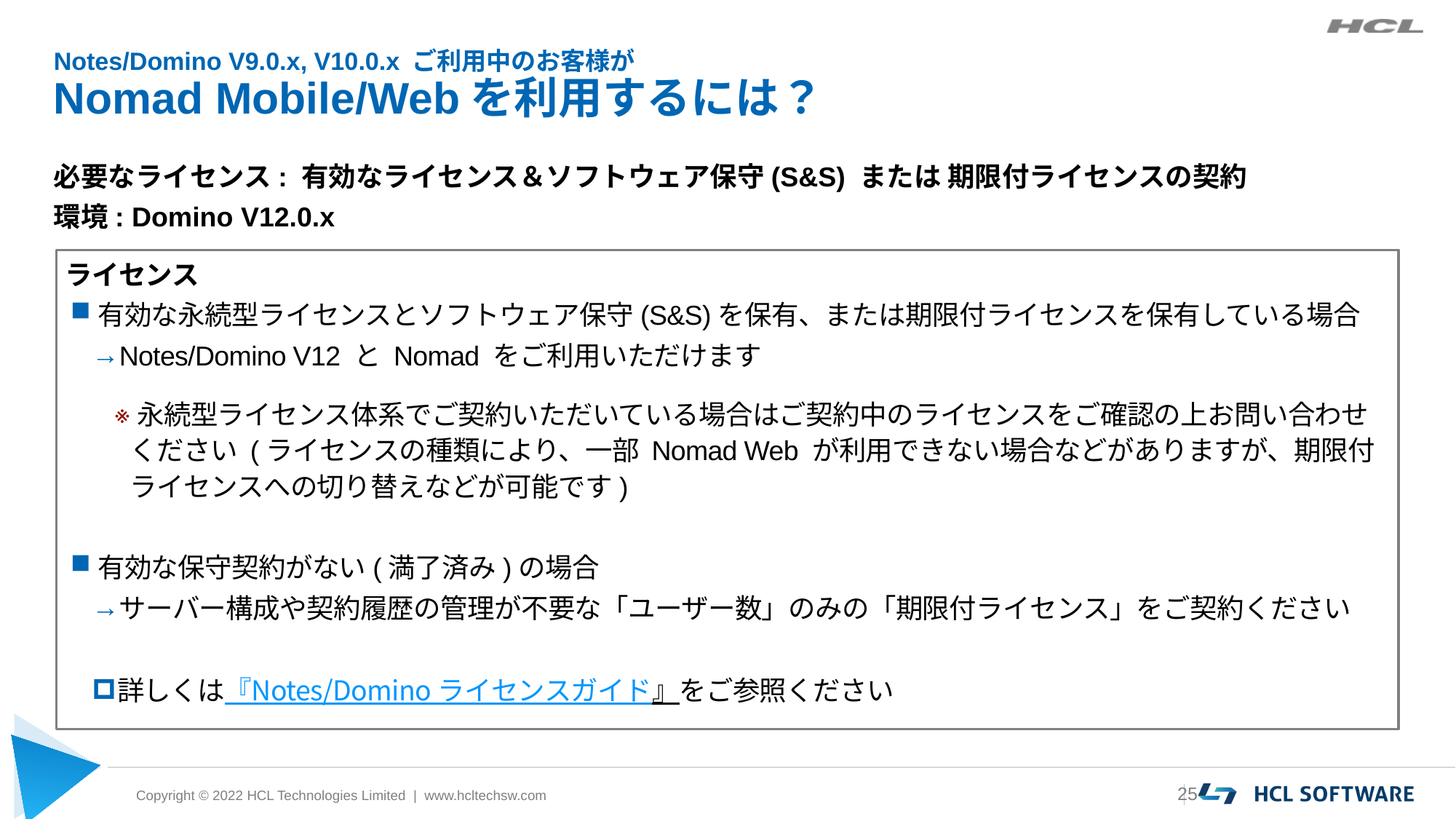

# Notes/Domino V9.0.x, V10.0.x ご利用中のお客様が Nomad Mobile/Webを利用するには？
必要なライセンス: 有効なライセンス＆ソフトウェア保守(S&S) または 期限付ライセンスの契約
環境: Domino V12.0.x

ライセンス
有効な永続型ライセンスとソフトウェア保守(S&S)を保有、または期限付ライセンスを保有している場合
Notes/Domino V12 と Nomad をご利用いただけます
永続型ライセンス体系でご契約いただいている場合はご契約中のライセンスをご確認の上お問い合わせください (ライセンスの種類により、一部 Nomad Web が利用できない場合などがありますが、期限付ライセンスへの切り替えなどが可能です)

有効な保守契約がない(満了済み)の場合
サーバー構成や契約履歴の管理が不要な「ユーザー数」のみの「期限付ライセンス」をご契約ください

詳しくは『Notes/Domino ライセンスガイド』をご参照ください